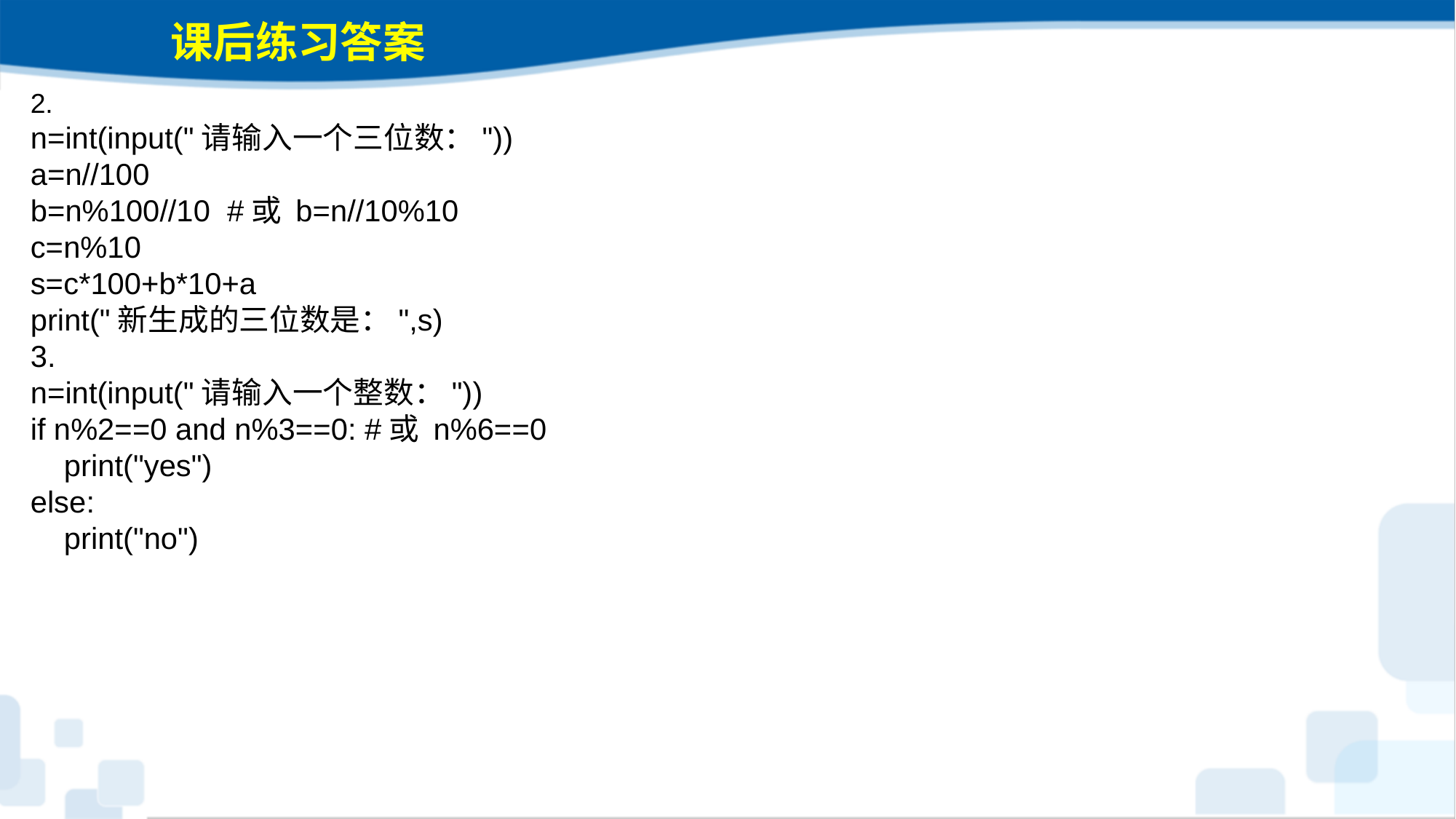

课后练习答案
2.
n=int(input("请输入一个三位数："))
a=n//100
b=n%100//10  #或 b=n//10%10
c=n%10
s=c*100+b*10+a
print("新生成的三位数是：",s)
3.
n=int(input("请输入一个整数："))
if n%2==0 and n%3==0: #或 n%6==0
    print("yes")
else:
    print("no")